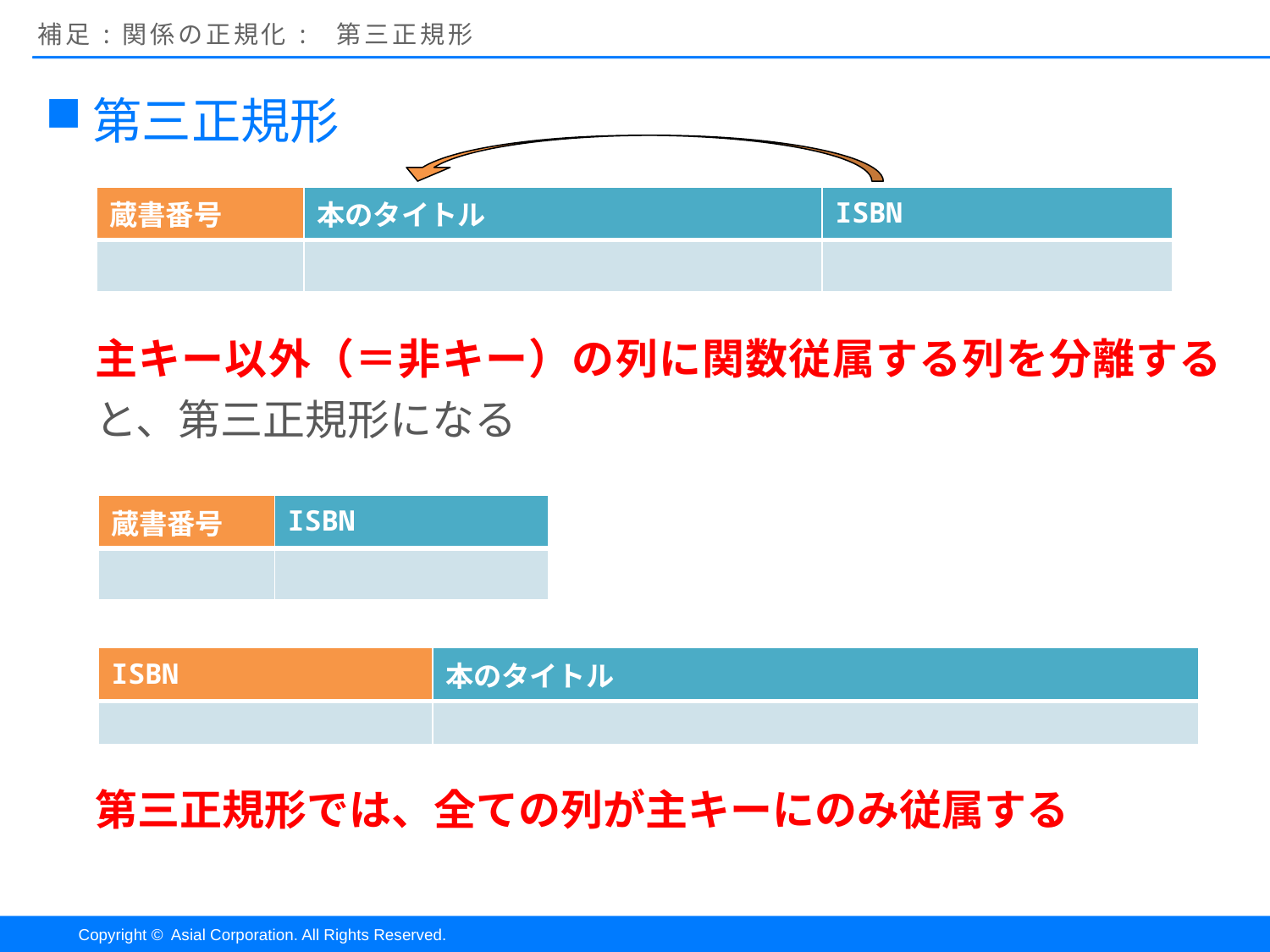

# 補足:関係の正規化: 第三正規形

第三正規形

主キー以外（＝非キー）の列に関数従属する列を分離すると、第三正規形になる

第三正規形では、全ての列が主キーにのみ従属する

| 蔵書番号 | 本のタイトル | ISBN |
| --- | --- | --- |
|  |  |  |
| 蔵書番号 | ISBN |
| --- | --- |
|  |  |
| ISBN | 本のタイトル |
| --- | --- |
|  |  |